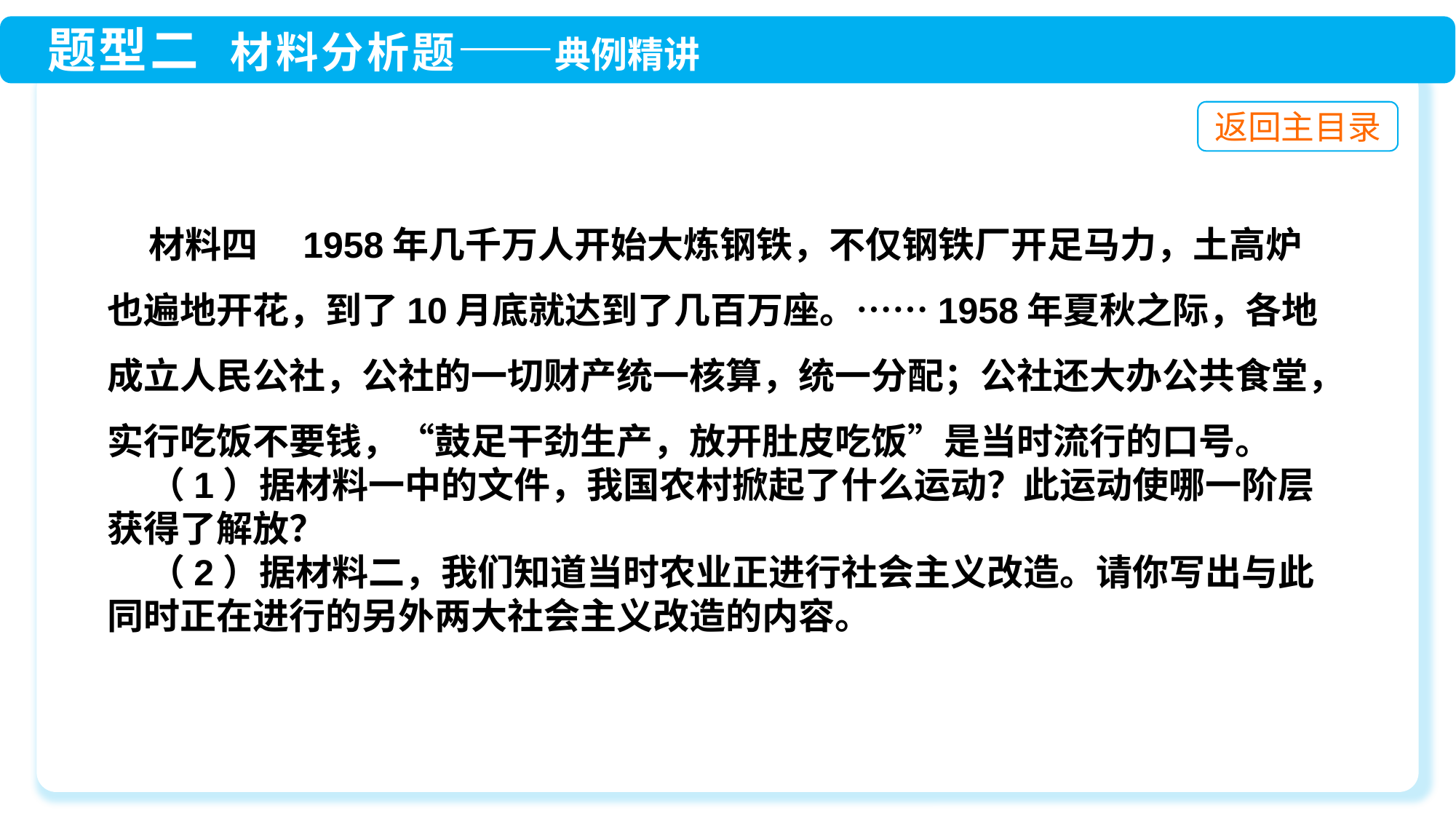

材料四　1958年几千万人开始大炼钢铁，不仅钢铁厂开足马力，土高炉也遍地开花，到了10月底就达到了几百万座。……1958年夏秋之际，各地成立人民公社，公社的一切财产统一核算，统一分配；公社还大办公共食堂，实行吃饭不要钱，“鼓足干劲生产，放开肚皮吃饭”是当时流行的口号。
    （1）据材料一中的文件，我国农村掀起了什么运动？此运动使哪一阶层获得了解放？
    （2）据材料二，我们知道当时农业正进行社会主义改造。请你写出与此同时正在进行的另外两大社会主义改造的内容。